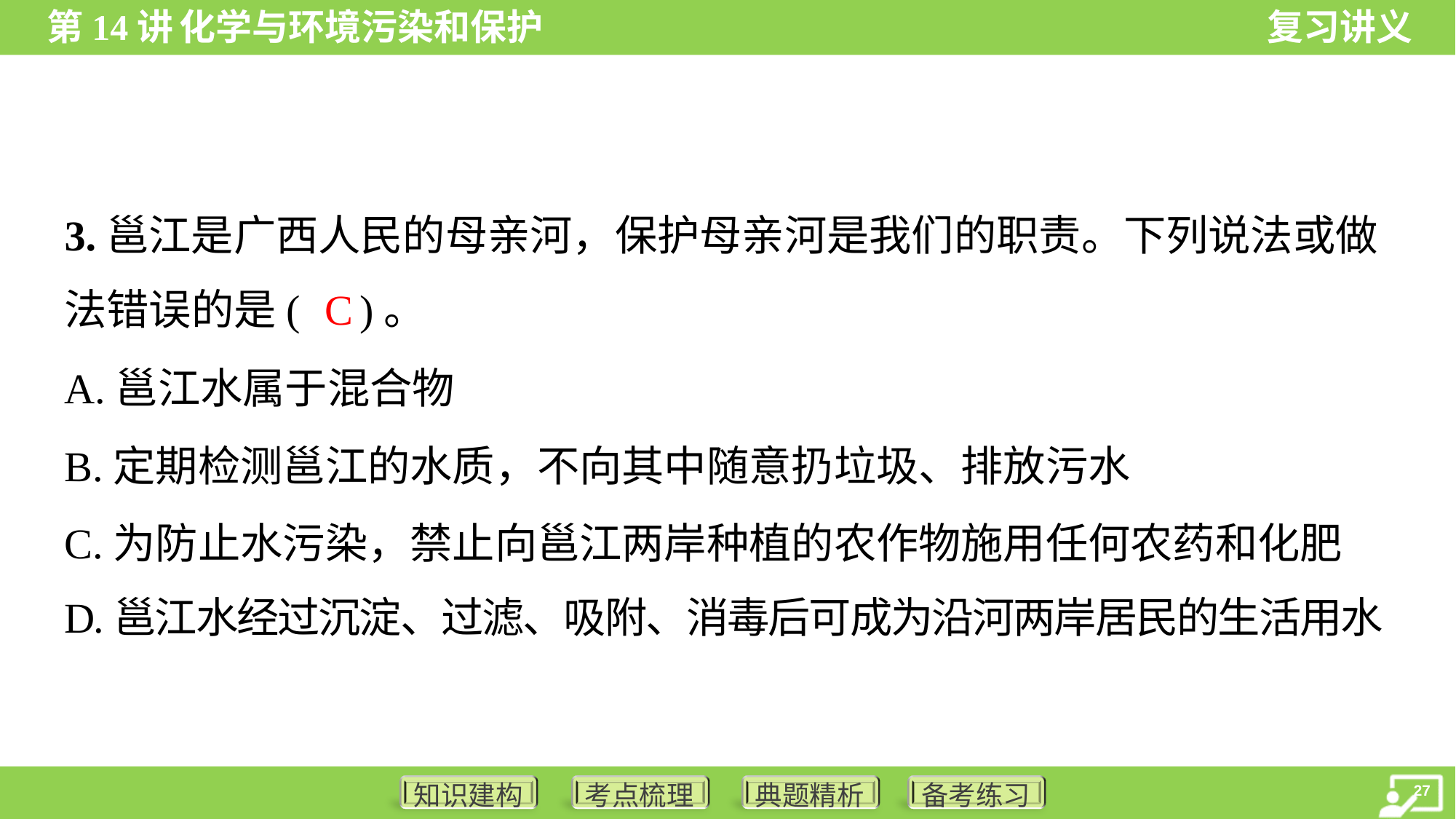

3.邕江是广西人民的母亲河，保护母亲河是我们的职责。下列说法或做
法错误的是(     )。
C
A.邕江水属于混合物
B.定期检测邕江的水质，不向其中随意扔垃圾、排放污水
C.为防止水污染，禁止向邕江两岸种植的农作物施用任何农药和化肥
D.邕江水经过沉淀、过滤、吸附、消毒后可成为沿河两岸居民的生活用水